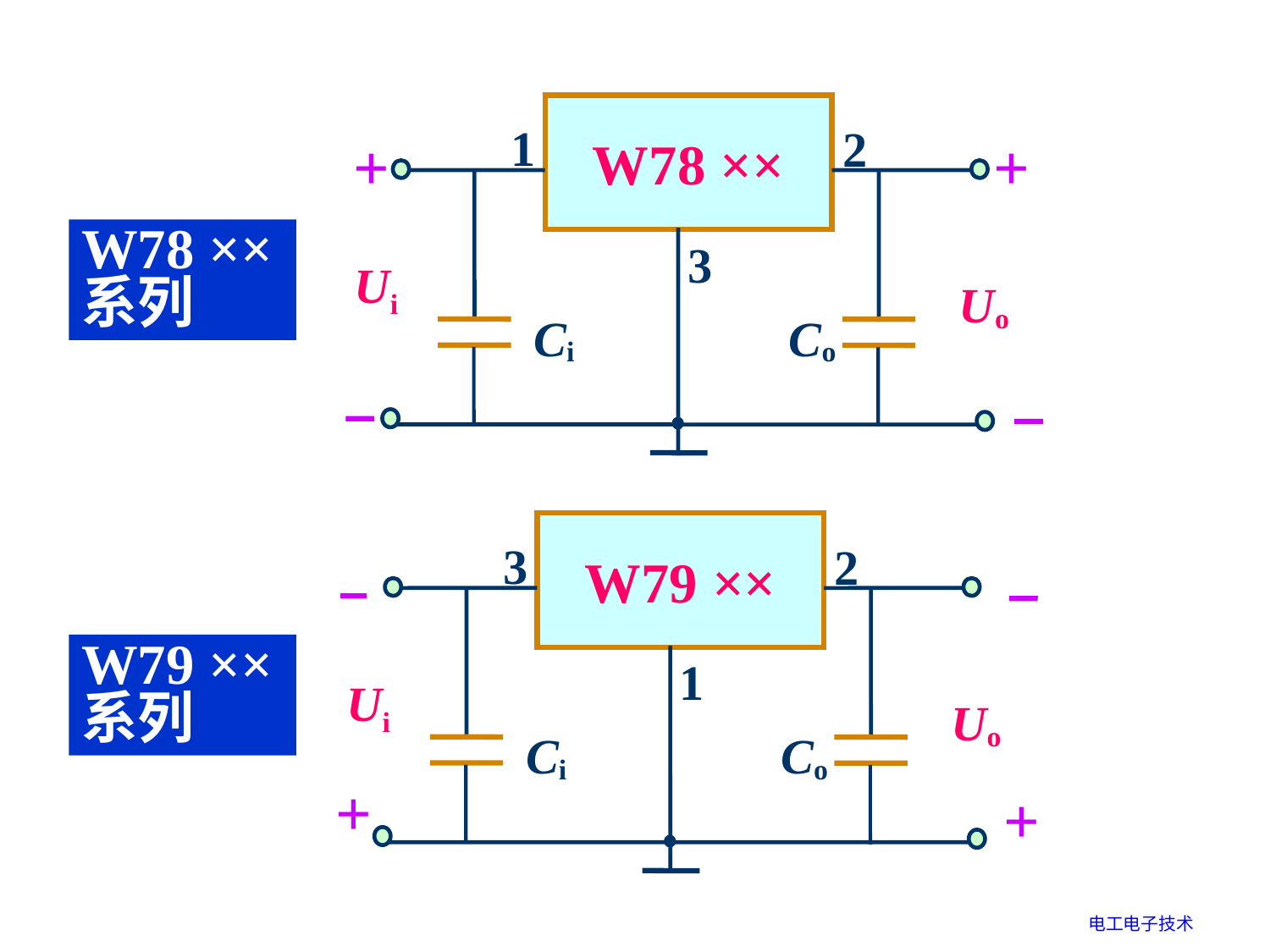

W78 ××
1
2
+
+

3
Ui
Uo
Ci
Co

W78 ××系列
W79 ××
3
2

1
Ui
Uo
Ci
Co

+
+

W79 ××系列
电工电子技术